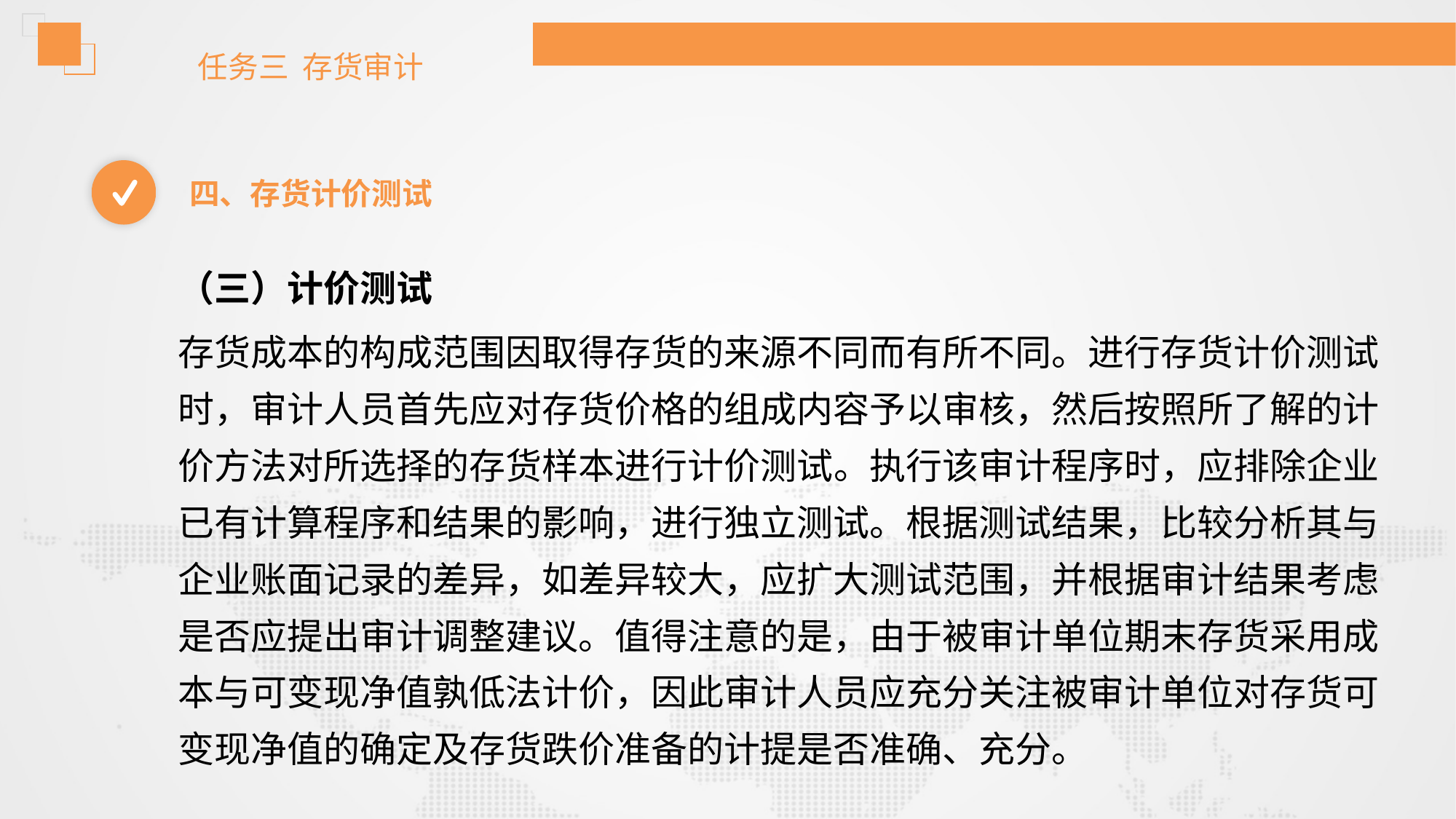

任务三  存货审计

四、存货计价测试

（三）计价测试
存货成本的构成范围因取得存货的来源不同而有所不同。进行存货计价测试时，审计人员首先应对存货价格的组成内容予以审核，然后按照所了解的计价方法对所选择的存货样本进行计价测试。执行该审计程序时，应排除企业已有计算程序和结果的影响，进行独立测试。根据测试结果，比较分析其与企业账面记录的差异，如差异较大，应扩大测试范围，并根据审计结果考虑是否应提出审计调整建议。值得注意的是，由于被审计单位期末存货采用成本与可变现净值孰低法计价，因此审计人员应充分关注被审计单位对存货可变现净值的确定及存货跌价准备的计提是否准确、充分。